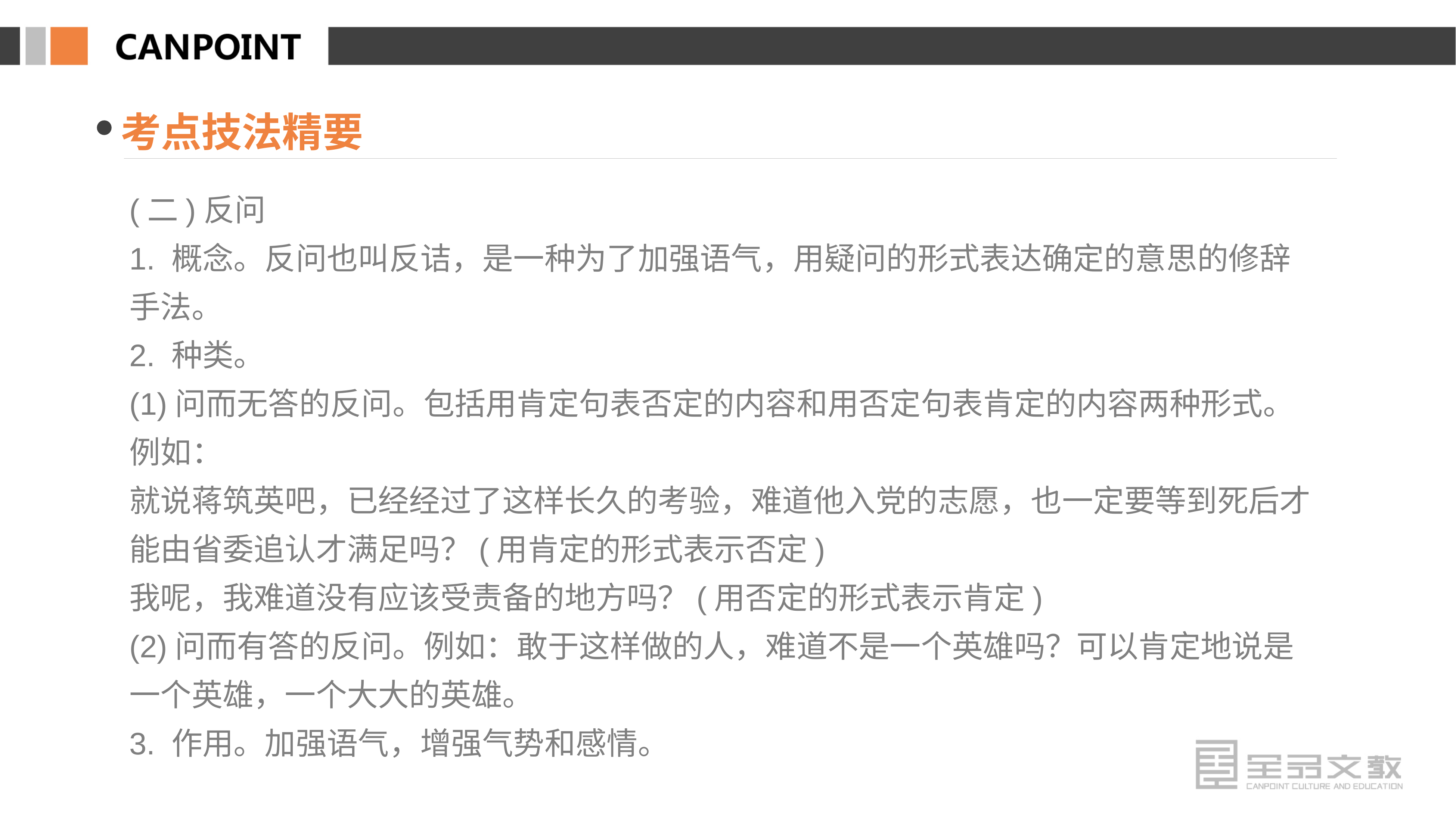

考点技法精要

(二)反问
1. 概念。反问也叫反诘，是一种为了加强语气，用疑问的形式表达确定的意思的修辞手法。
2. 种类。
(1)问而无答的反问。包括用肯定句表否定的内容和用否定句表肯定的内容两种形式。例如：
就说蒋筑英吧，已经经过了这样长久的考验，难道他入党的志愿，也一定要等到死后才能由省委追认才满足吗？(用肯定的形式表示否定)
我呢，我难道没有应该受责备的地方吗？(用否定的形式表示肯定)
(2)问而有答的反问。例如：敢于这样做的人，难道不是一个英雄吗？可以肯定地说是一个英雄，一个大大的英雄。
3. 作用。加强语气，增强气势和感情。